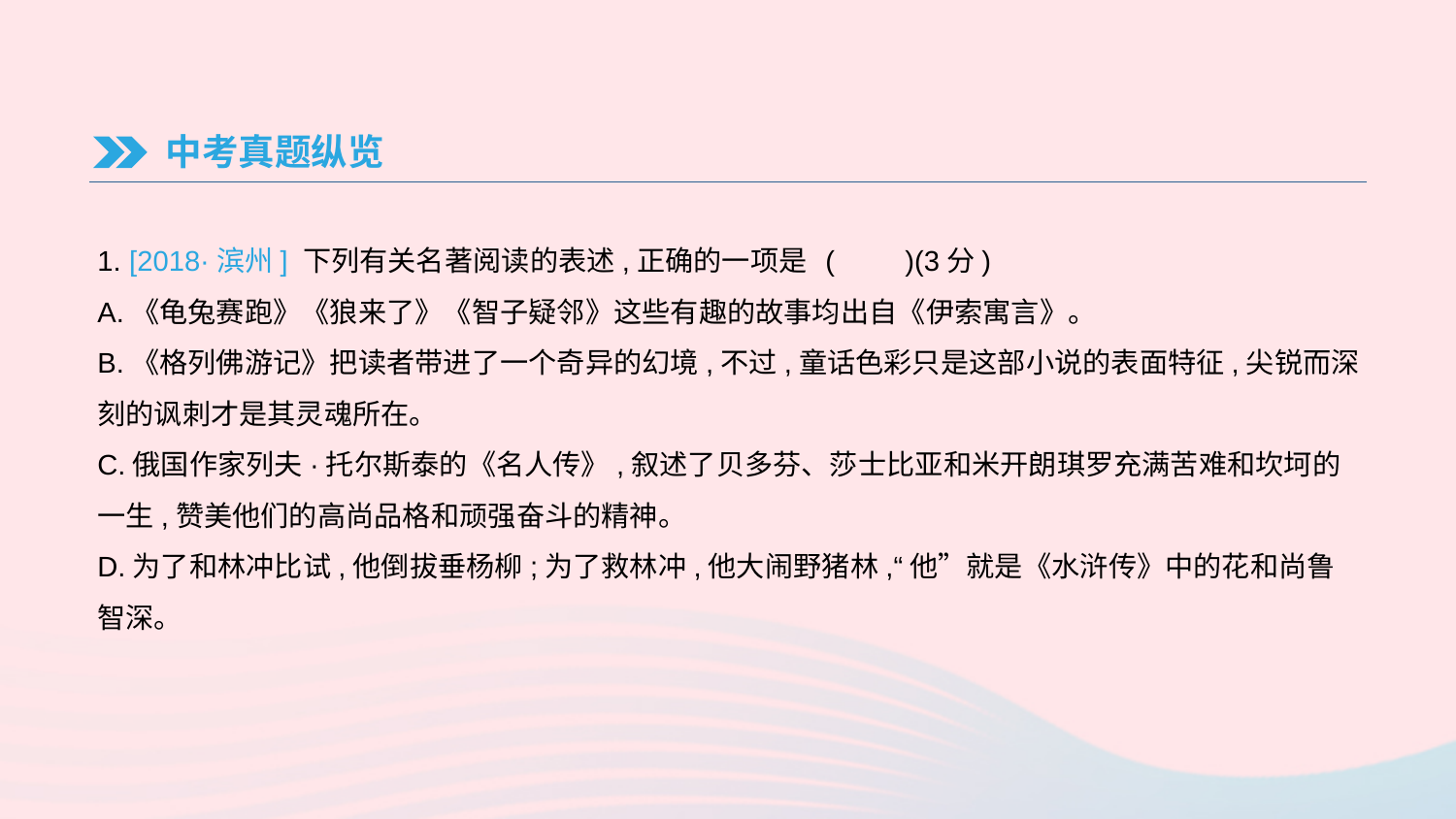

中考真题纵览

1. [2018·滨州] 下列有关名著阅读的表述,正确的一项是	(　　)(3分)
A.《龟兔赛跑》《狼来了》《智子疑邻》这些有趣的故事均出自《伊索寓言》。
B.《格列佛游记》把读者带进了一个奇异的幻境,不过,童话色彩只是这部小说的表面特征,尖锐而深刻的讽刺才是其灵魂所在。
C.俄国作家列夫·托尔斯泰的《名人传》,叙述了贝多芬、莎士比亚和米开朗琪罗充满苦难和坎坷的一生,赞美他们的高尚品格和顽强奋斗的精神。
D.为了和林冲比试,他倒拔垂杨柳;为了救林冲,他大闹野猪林,“他”就是《水浒传》中的花和尚鲁智深。